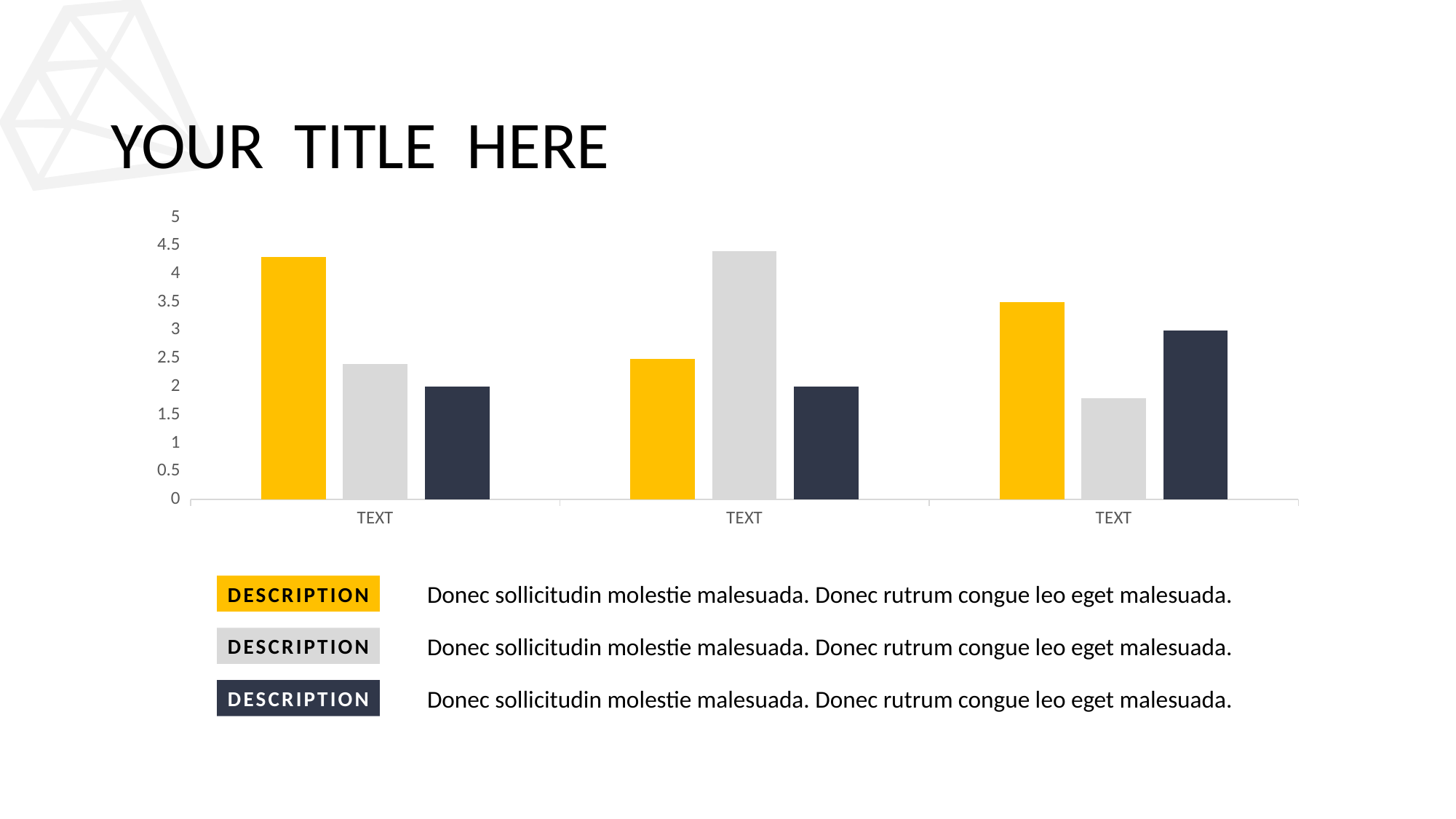

# YOUR  TITLE  HERE

### Chart

| Category | 系列 1 | 系列 2 | 系列 3 |
|---|---|---|---|
| TEXT | 4.3 | 2.4 | 2.0 |
| TEXT | 2.5 | 4.4 | 2.0 |
| TEXT | 3.5 | 1.8 | 3.0 |
Donec sollicitudin molestie malesuada. Donec rutrum congue leo eget malesuada.
DESCRIPTION
Donec sollicitudin molestie malesuada. Donec rutrum congue leo eget malesuada.
DESCRIPTION
Donec sollicitudin molestie malesuada. Donec rutrum congue leo eget malesuada.
DESCRIPTION